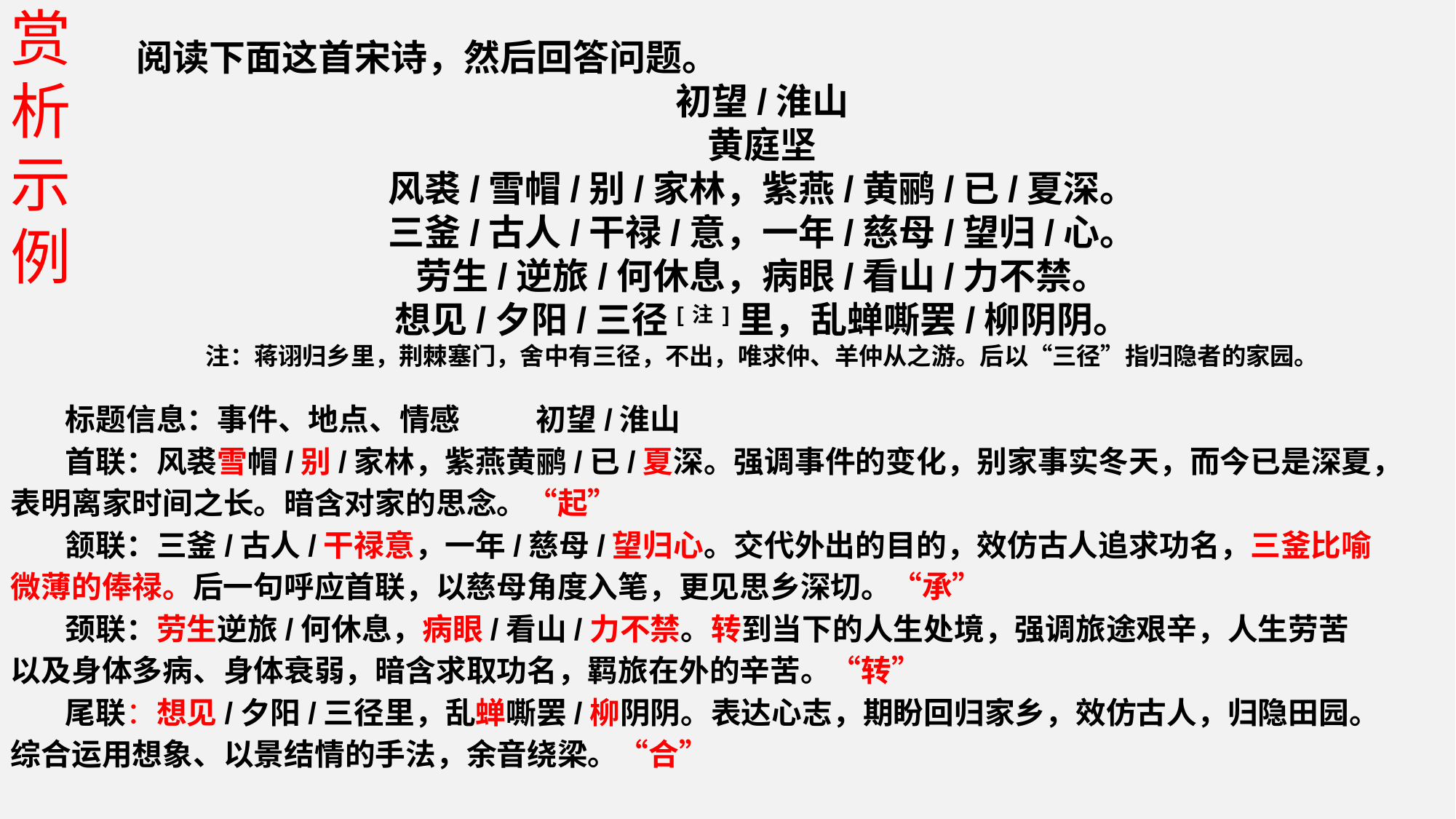

赏析示例
阅读下面这首宋诗，然后回答问题。
初望/淮山
黄庭坚
风裘/雪帽/别/家林，紫燕/黄鹂/已/夏深。
三釜/古人/干禄/意，一年/慈母/望归/心。
劳生/逆旅/何休息，病眼/看山/力不禁。
想见/夕阳/三径[注]里，乱蝉嘶罢/柳阴阴。
注：蒋诩归乡里，荆棘塞门，舍中有三径，不出，唯求仲、羊仲从之游。后以“三径”指归隐者的家园。

标题信息：事件、地点、情感           初望/淮山
首联：风裘雪帽/别/家林，紫燕黄鹂/已/夏深。强调事件的变化，别家事实冬天，而今已是深夏，表明离家时间之长。暗含对家的思念。“起”
颔联：三釜/古人/干禄意，一年/慈母/望归心。交代外出的目的，效仿古人追求功名，三釜比喻微薄的俸禄。后一句呼应首联，以慈母角度入笔，更见思乡深切。“承”
颈联：劳生逆旅/何休息，病眼/看山/力不禁。转到当下的人生处境，强调旅途艰辛，人生劳苦以及身体多病、身体衰弱，暗含求取功名，羁旅在外的辛苦。“转”
尾联：想见/夕阳/三径里，乱蝉嘶罢/柳阴阴。表达心志，期盼回归家乡，效仿古人，归隐田园。综合运用想象、以景结情的手法，余音绕梁。“合”